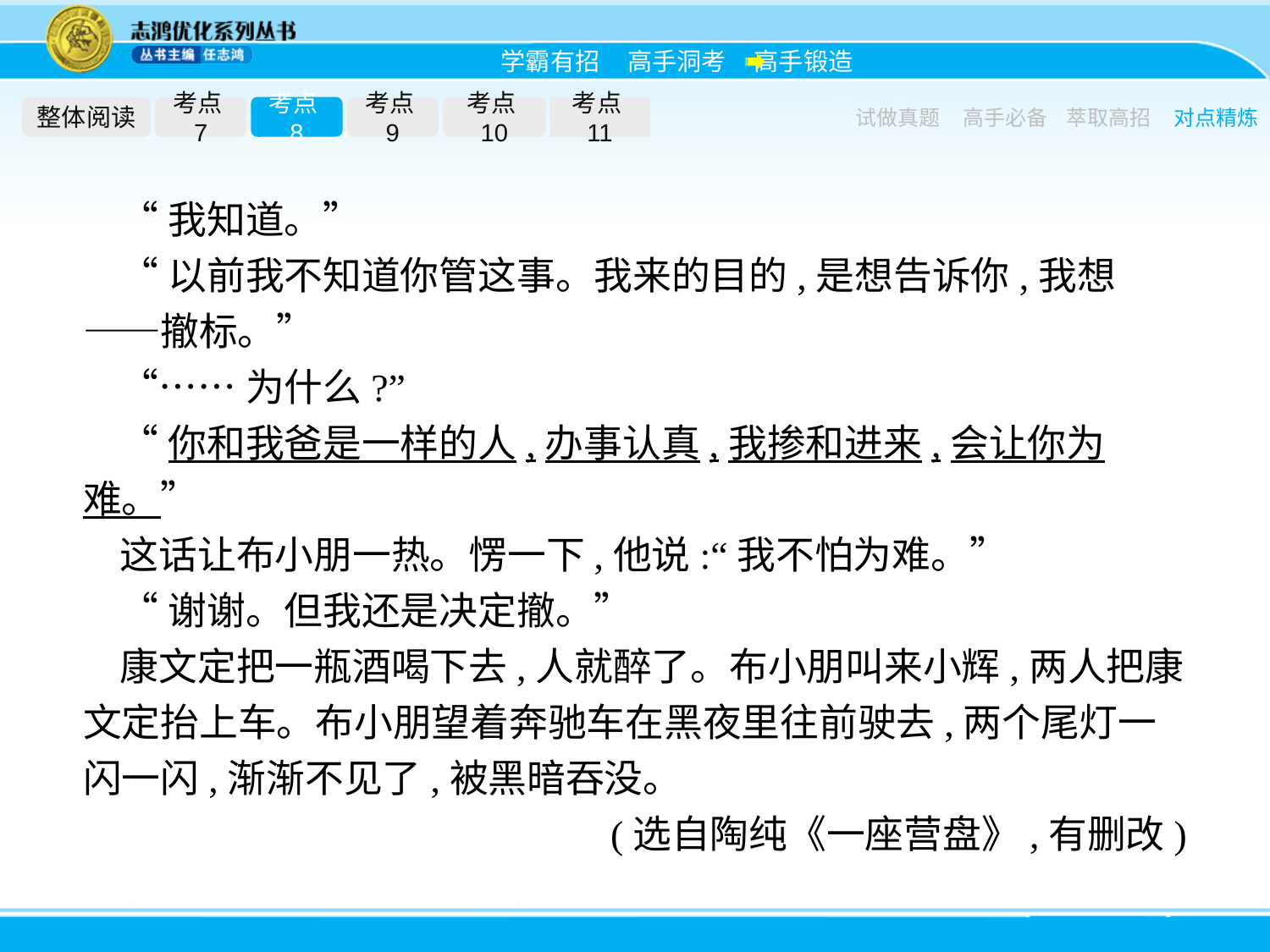

整体阅读
考点7
考点8
考点9
考点10
考点11
试做真题
高手必备
萃取高招
对点精炼
“我知道。”
“以前我不知道你管这事。我来的目的,是想告诉你,我想——撤标。”
“……为什么?”
“你和我爸是一样的人,办事认真,我掺和进来,会让你为难。”
这话让布小朋一热。愣一下,他说:“我不怕为难。”
“谢谢。但我还是决定撤。”
康文定把一瓶酒喝下去,人就醉了。布小朋叫来小辉,两人把康文定抬上车。布小朋望着奔驰车在黑夜里往前驶去,两个尾灯一闪一闪,渐渐不见了,被黑暗吞没。
(选自陶纯《一座营盘》,有删改)